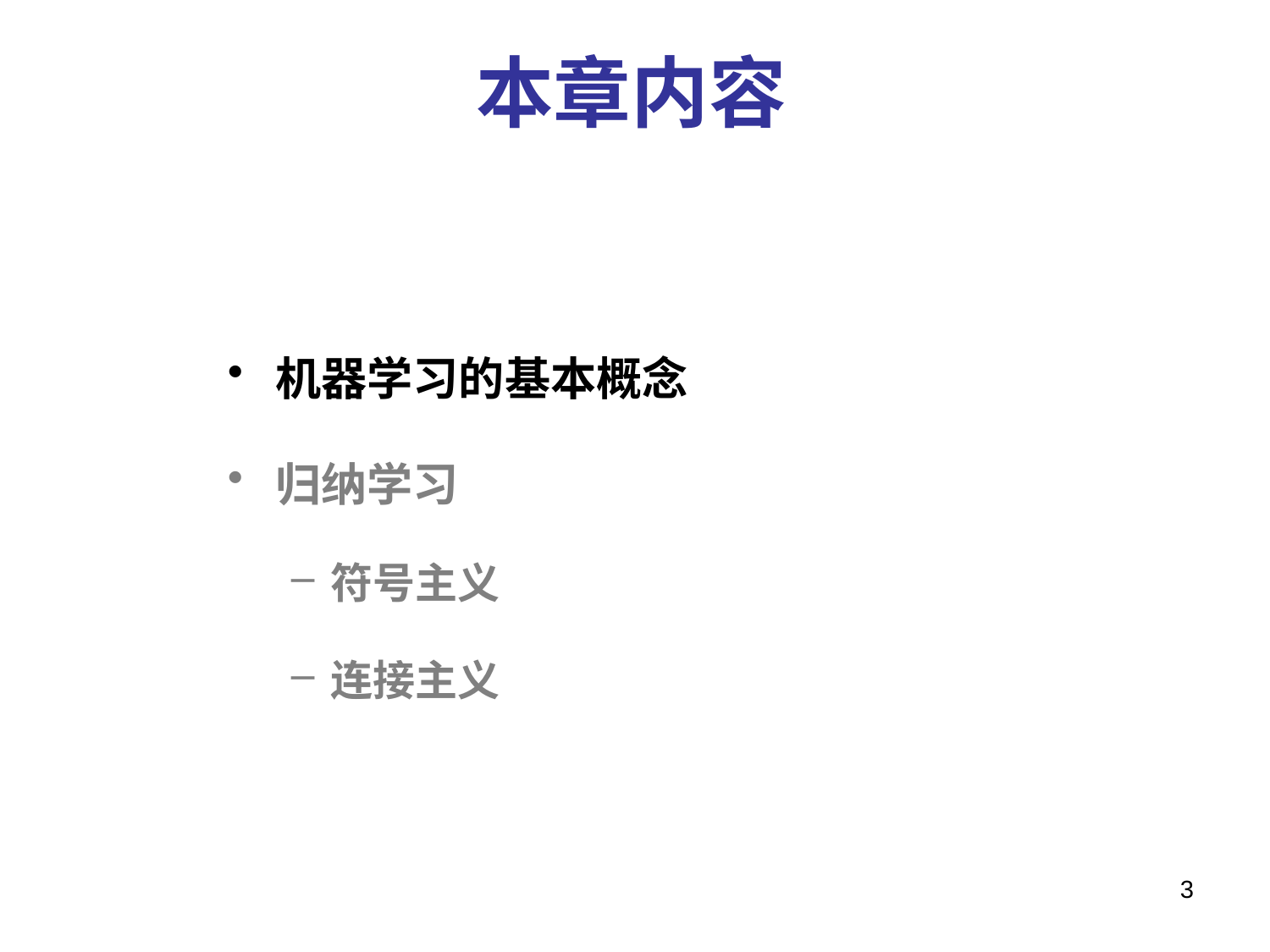

# 本章内容
机器学习的基本概念
归纳学习
符号主义
连接主义
3